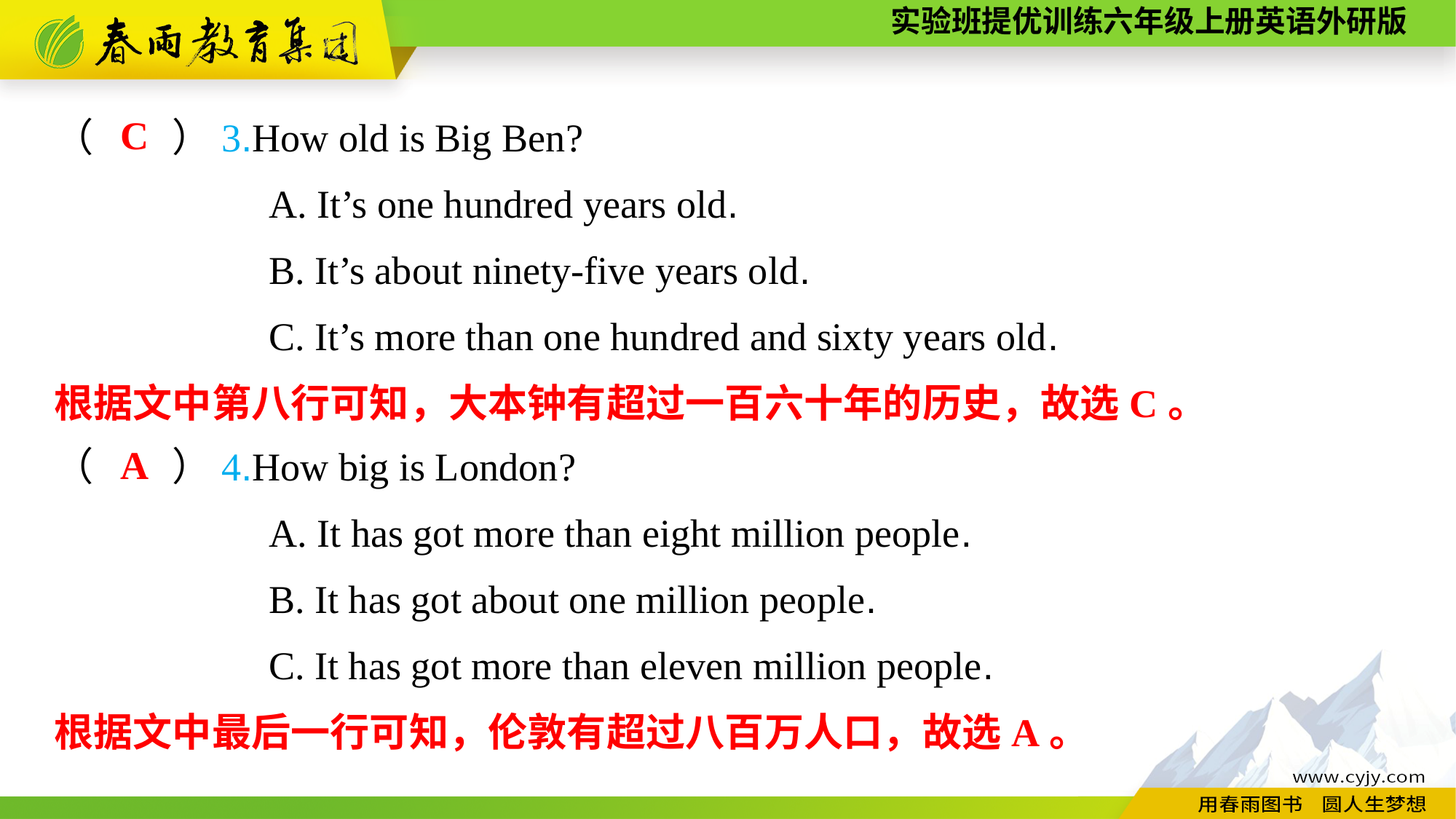

C
（　　）3.How old is Big Ben?
A. It’s one hundred years old.
B. It’s about ninety-five years old.
C. It’s more than one hundred and sixty years old.
根据文中第八行可知，大本钟有超过一百六十年的历史，故选C。
A
（　　）4.How big is London?
A. It has got more than eight million people.
B. It has got about one million people.
C. It has got more than eleven million people.
根据文中最后一行可知，伦敦有超过八百万人口，故选A。